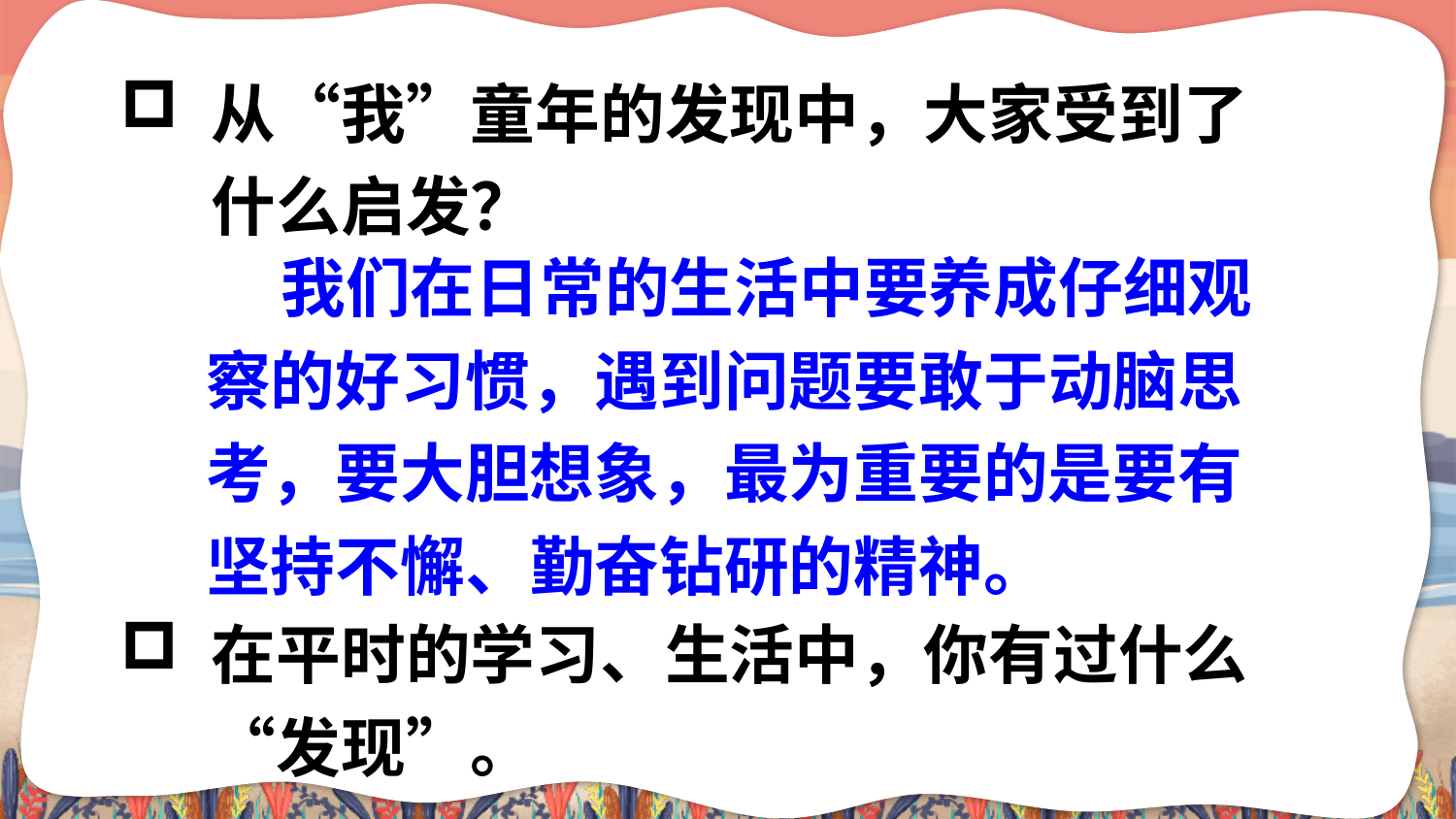

从“我”童年的发现中，大家受到了什么启发？
    我们在日常的生活中要养成仔细观察的好习惯，遇到问题要敢于动脑思考，要大胆想象，最为重要的是要有坚持不懈、勤奋钻研的精神。
在平时的学习、生活中，你有过什么“发现”。